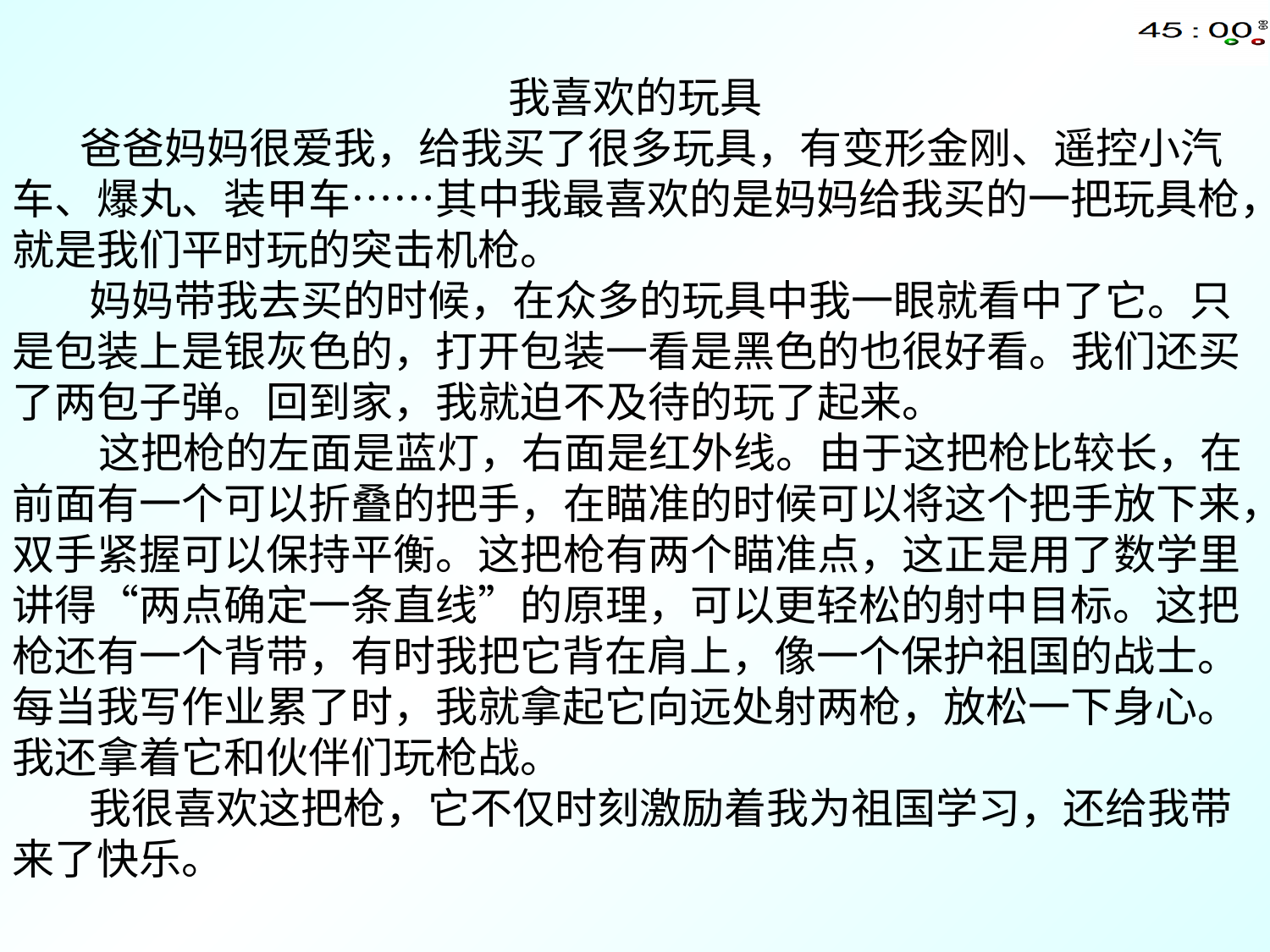

我喜欢的玩具
      爸爸妈妈很爱我，给我买了很多玩具，有变形金刚、遥控小汽车、爆丸、装甲车……其中我最喜欢的是妈妈给我买的一把玩具枪，就是我们平时玩的突击机枪。
       妈妈带我去买的时候，在众多的玩具中我一眼就看中了它。只是包装上是银灰色的，打开包装一看是黑色的也很好看。我们还买了两包子弹。回到家，我就迫不及待的玩了起来。
        这把枪的左面是蓝灯，右面是红外线。由于这把枪比较长，在前面有一个可以折叠的把手，在瞄准的时候可以将这个把手放下来，双手紧握可以保持平衡。这把枪有两个瞄准点，这正是用了数学里讲得“两点确定一条直线”的原理，可以更轻松的射中目标。这把枪还有一个背带，有时我把它背在肩上，像一个保护祖国的战士。每当我写作业累了时，我就拿起它向远处射两枪，放松一下身心。我还拿着它和伙伴们玩枪战。
       我很喜欢这把枪，它不仅时刻激励着我为祖国学习，还给我带来了快乐。